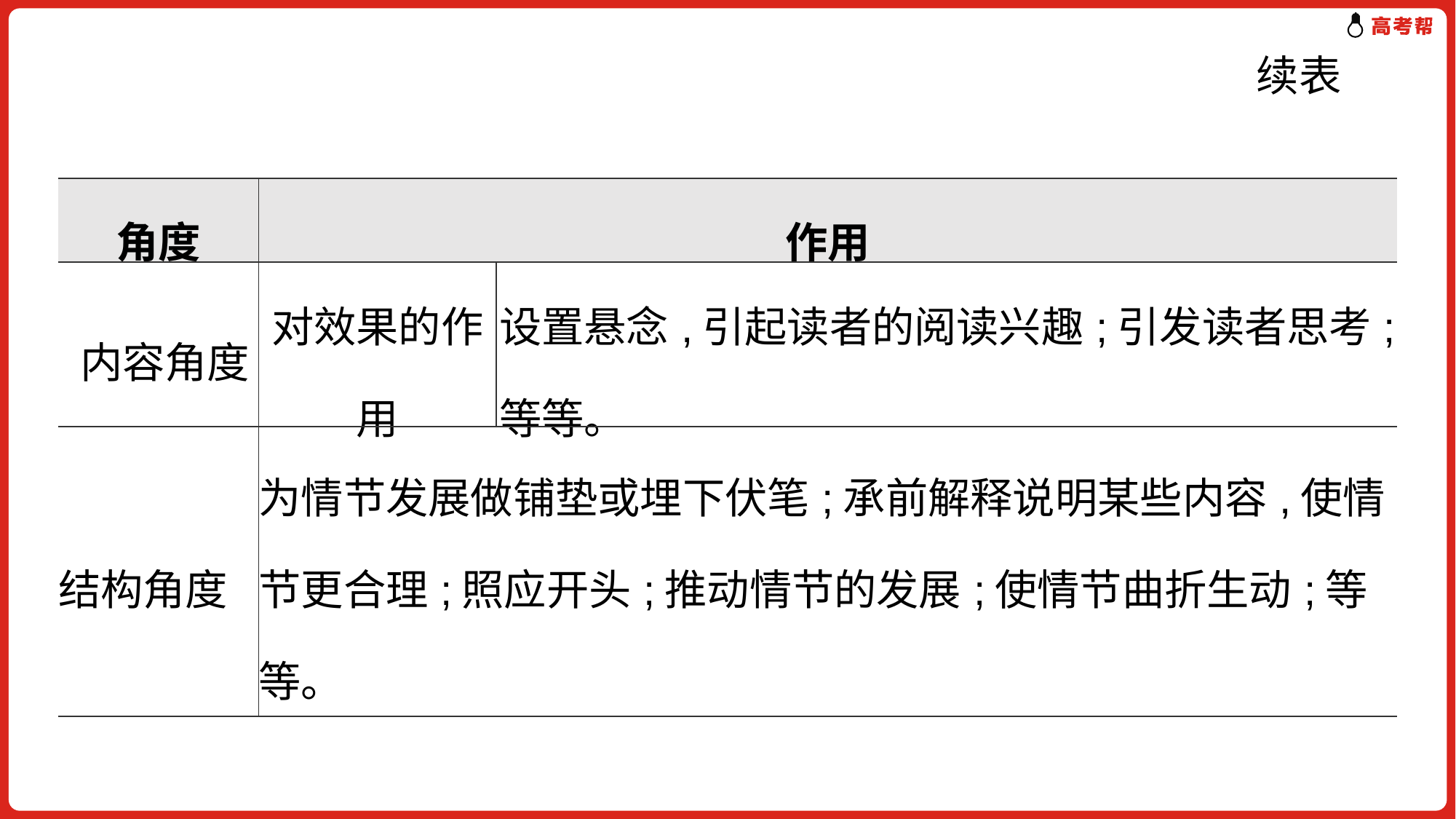

续表
| 角度 | 作用 |  |
| --- | --- | --- |
| 内容角度 | 对效果的作用 | 设置悬念,引起读者的阅读兴趣;引发读者思考;等等。 |
| 结构角度 | 为情节发展做铺垫或埋下伏笔;承前解释说明某些内容,使情节更合理;照应开头;推动情节的发展;使情节曲折生动;等等。 |  |